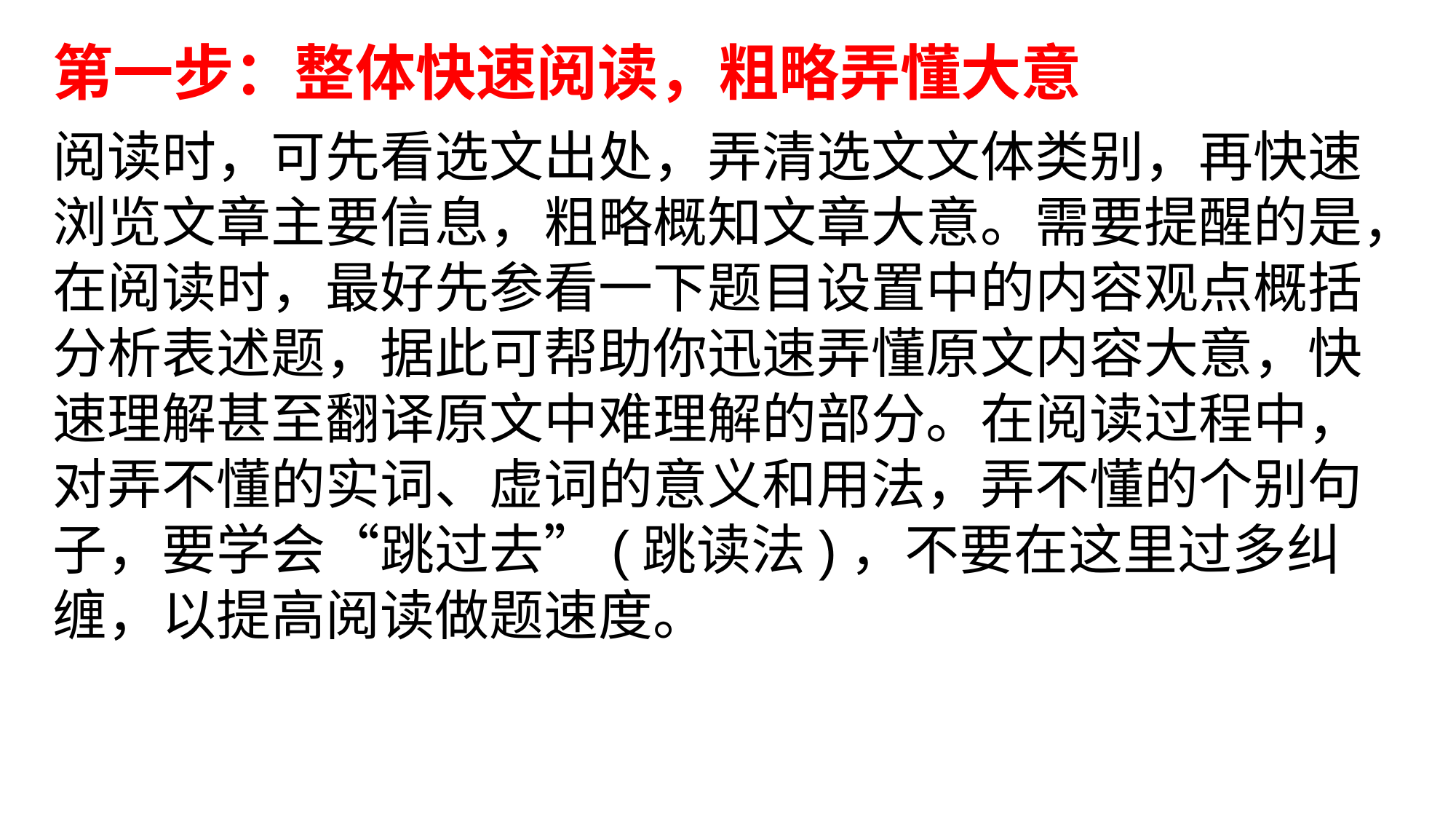

第一步：整体快速阅读，粗略弄懂大意
阅读时，可先看选文出处，弄清选文文体类别，再快速浏览文章主要信息，粗略概知文章大意。需要提醒的是，在阅读时，最好先参看一下题目设置中的内容观点概括分析表述题，据此可帮助你迅速弄懂原文内容大意，快速理解甚至翻译原文中难理解的部分。在阅读过程中，对弄不懂的实词、虚词的意义和用法，弄不懂的个别句子，要学会“跳过去”(跳读法)，不要在这里过多纠缠，以提高阅读做题速度。